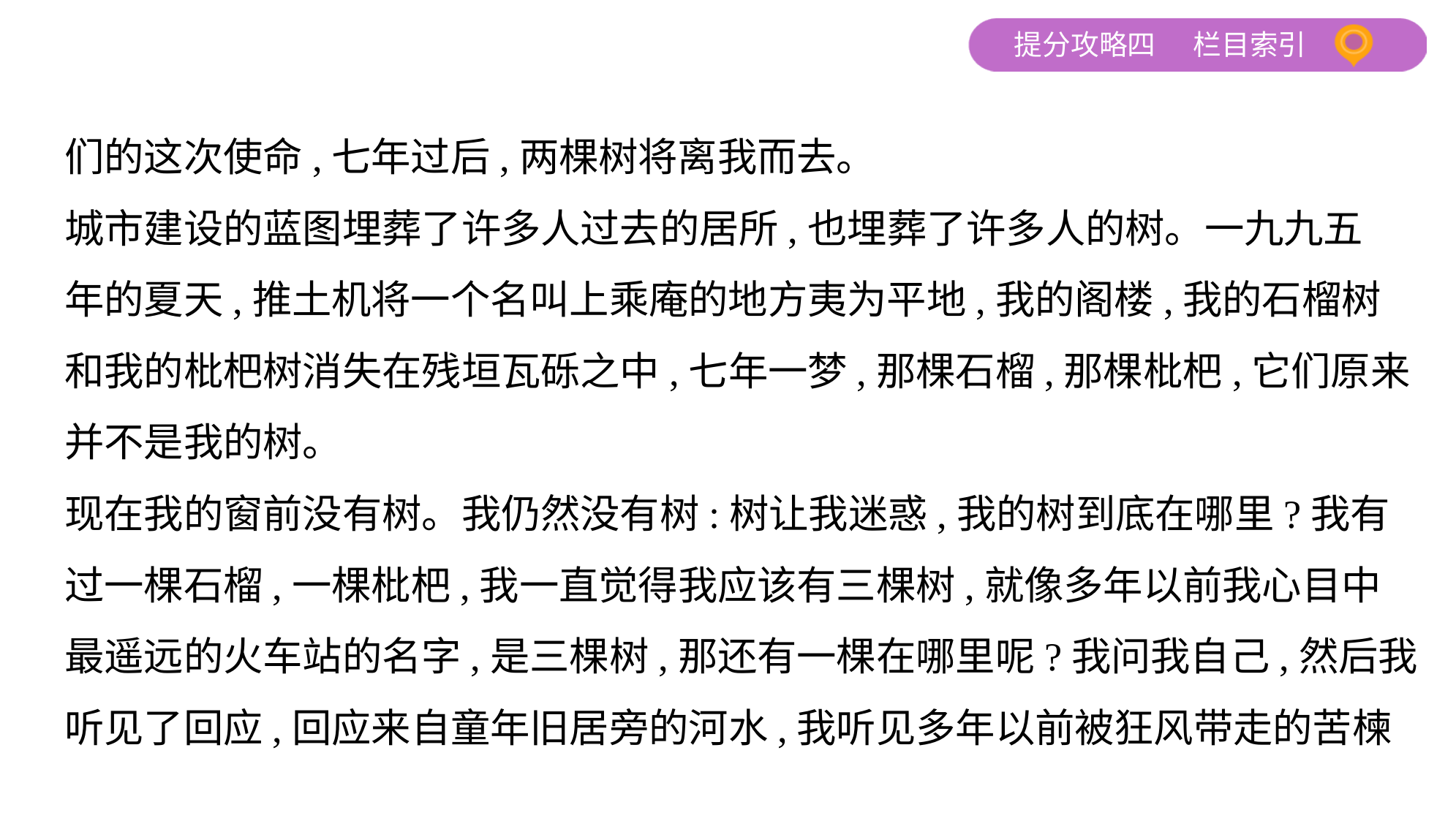

们的这次使命,七年过后,两棵树将离我而去。
城市建设的蓝图埋葬了许多人过去的居所,也埋葬了许多人的树。一九九五
年的夏天,推土机将一个名叫上乘庵的地方夷为平地,我的阁楼,我的石榴树
和我的枇杷树消失在残垣瓦砾之中,七年一梦,那棵石榴,那棵枇杷,它们原来
并不是我的树。
现在我的窗前没有树。我仍然没有树:树让我迷惑,我的树到底在哪里?我有
过一棵石榴,一棵枇杷,我一直觉得我应该有三棵树,就像多年以前我心目中
最遥远的火车站的名字,是三棵树,那还有一棵在哪里呢?我问我自己,然后我
听见了回应,回应来自童年旧居旁的河水,我听见多年以前被狂风带走的苦楝